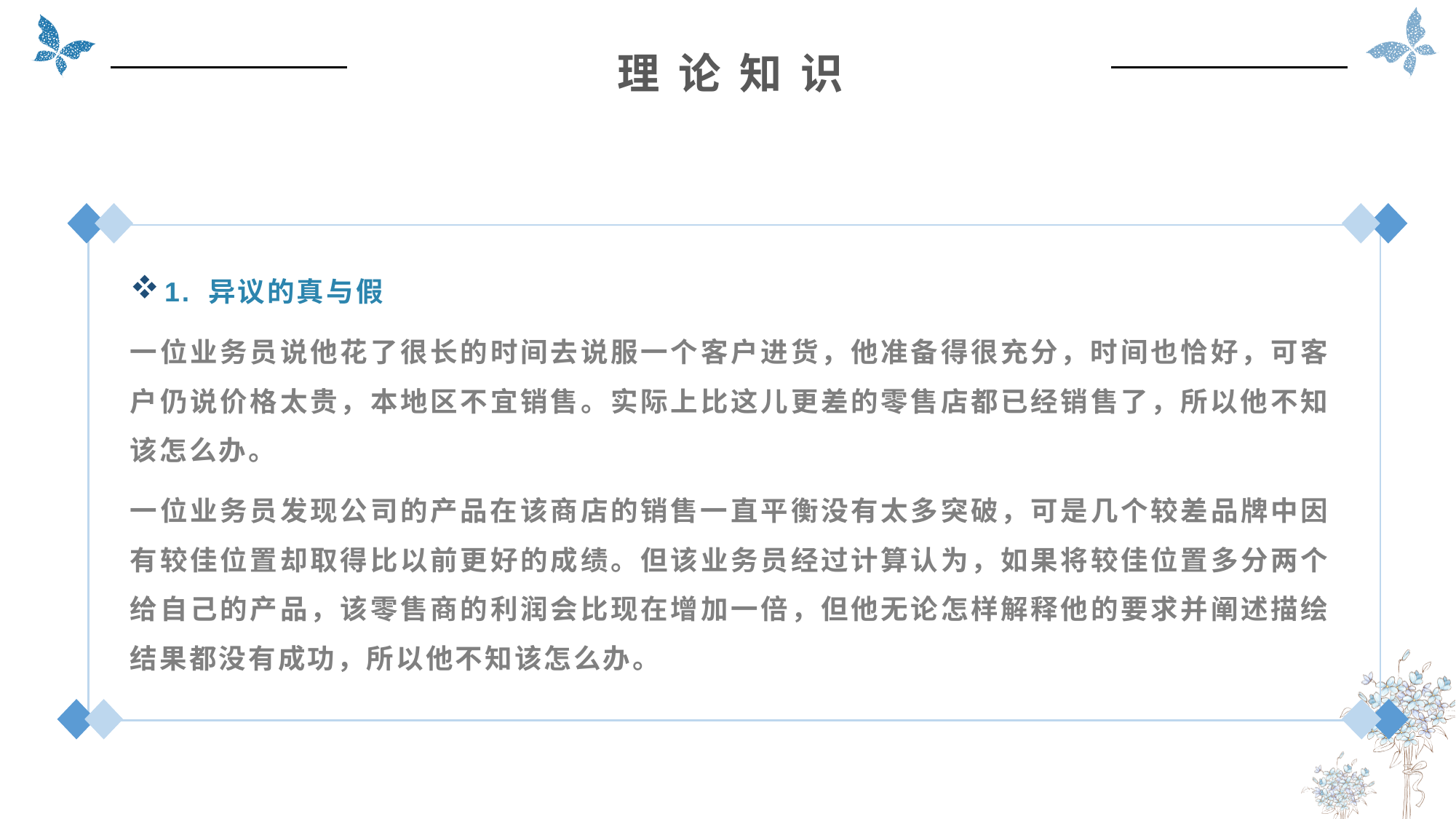

理 论 知 识

1. 异议的真与假
一位业务员说他花了很长的时间去说服一个客户进货，他准备得很充分，时间也恰好，可客户仍说价格太贵，本地区不宜销售。实际上比这儿更差的零售店都已经销售了，所以他不知该怎么办。
一位业务员发现公司的产品在该商店的销售一直平衡没有太多突破，可是几个较差品牌中因有较佳位置却取得比以前更好的成绩。但该业务员经过计算认为，如果将较佳位置多分两个给自己的产品，该零售商的利润会比现在增加一倍，但他无论怎样解释他的要求并阐述描绘结果都没有成功，所以他不知该怎么办。